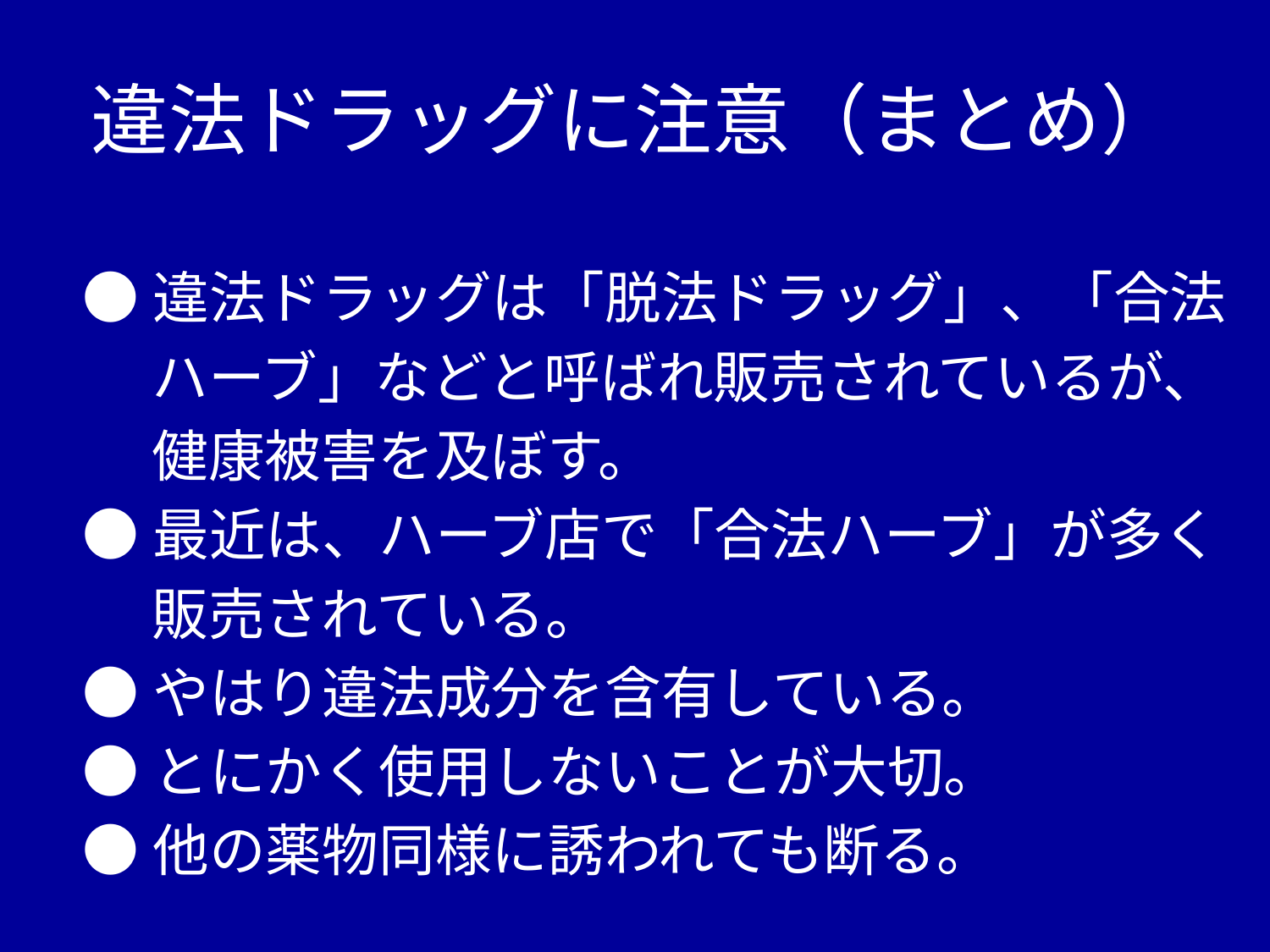

# 違法ドラッグに注意（まとめ）
●違法ドラッグは「脱法ドラッグ」、「合法
　 ハーブ」などと呼ばれ販売されているが、
　 健康被害を及ぼす。
●最近は、ハーブ店で「合法ハーブ」が多く
　 販売されている。
●やはり違法成分を含有している。
●とにかく使用しないことが大切。
●他の薬物同様に誘われても断る。